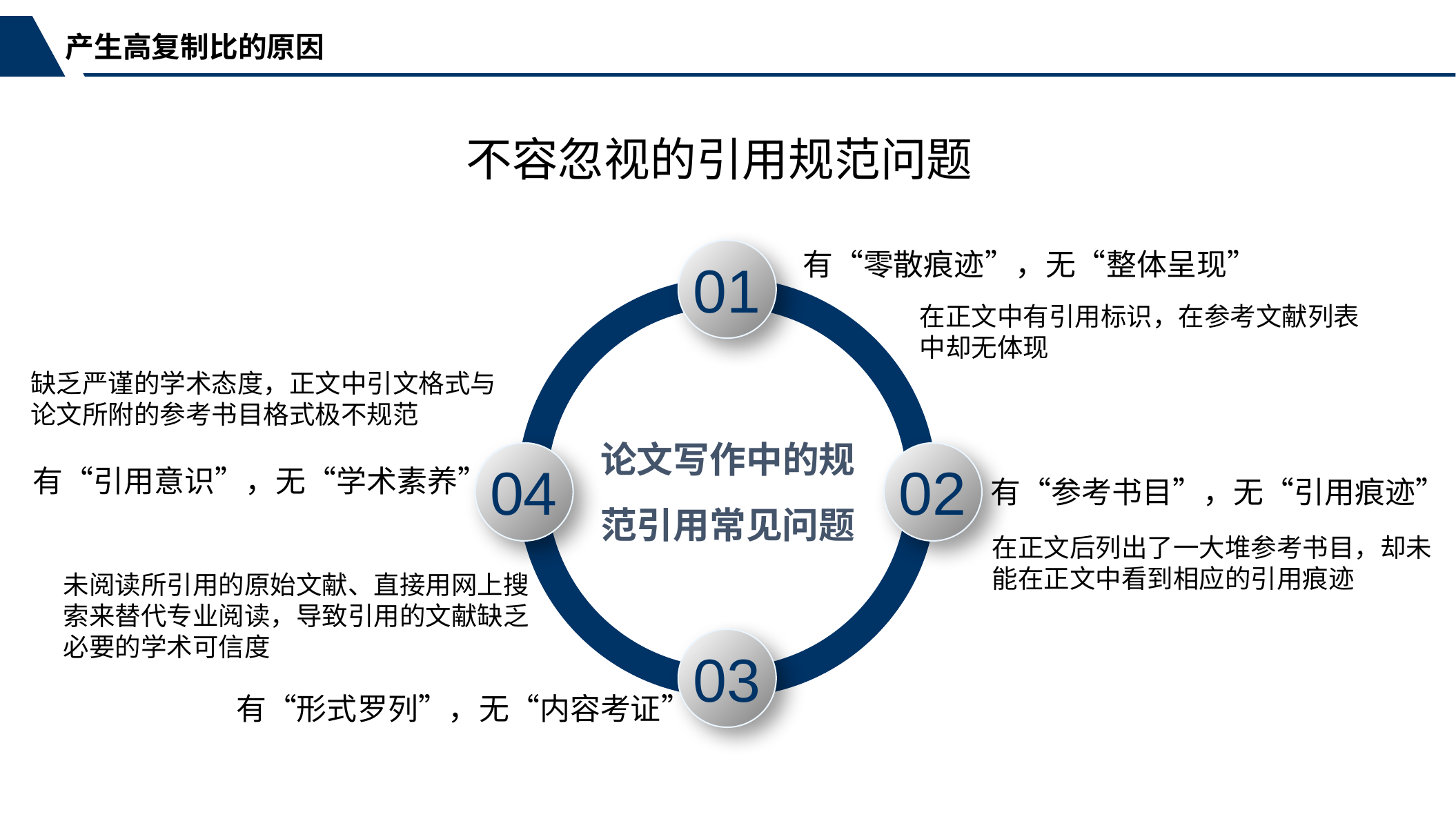

产生高复制比的原因

不容忽视的引用规范问题
有“零散痕迹”，无“整体呈现”

01

在正文中有引用标识，在参考文献列表中却无体现
缺乏严谨的学术态度，正文中引文格式与论文所附的参考书目格式极不规范
论文写作中的规范引用常见问题

04

02
有“引用意识”，无“学术素养”
有“参考书目”，无“引用痕迹”
在正文后列出了一大堆参考书目，却未能在正文中看到相应的引用痕迹
未阅读所引用的原始文献、直接用网上搜索来替代专业阅读，导致引用的文献缺乏必要的学术可信度

03
有“形式罗列”，无“内容考证”